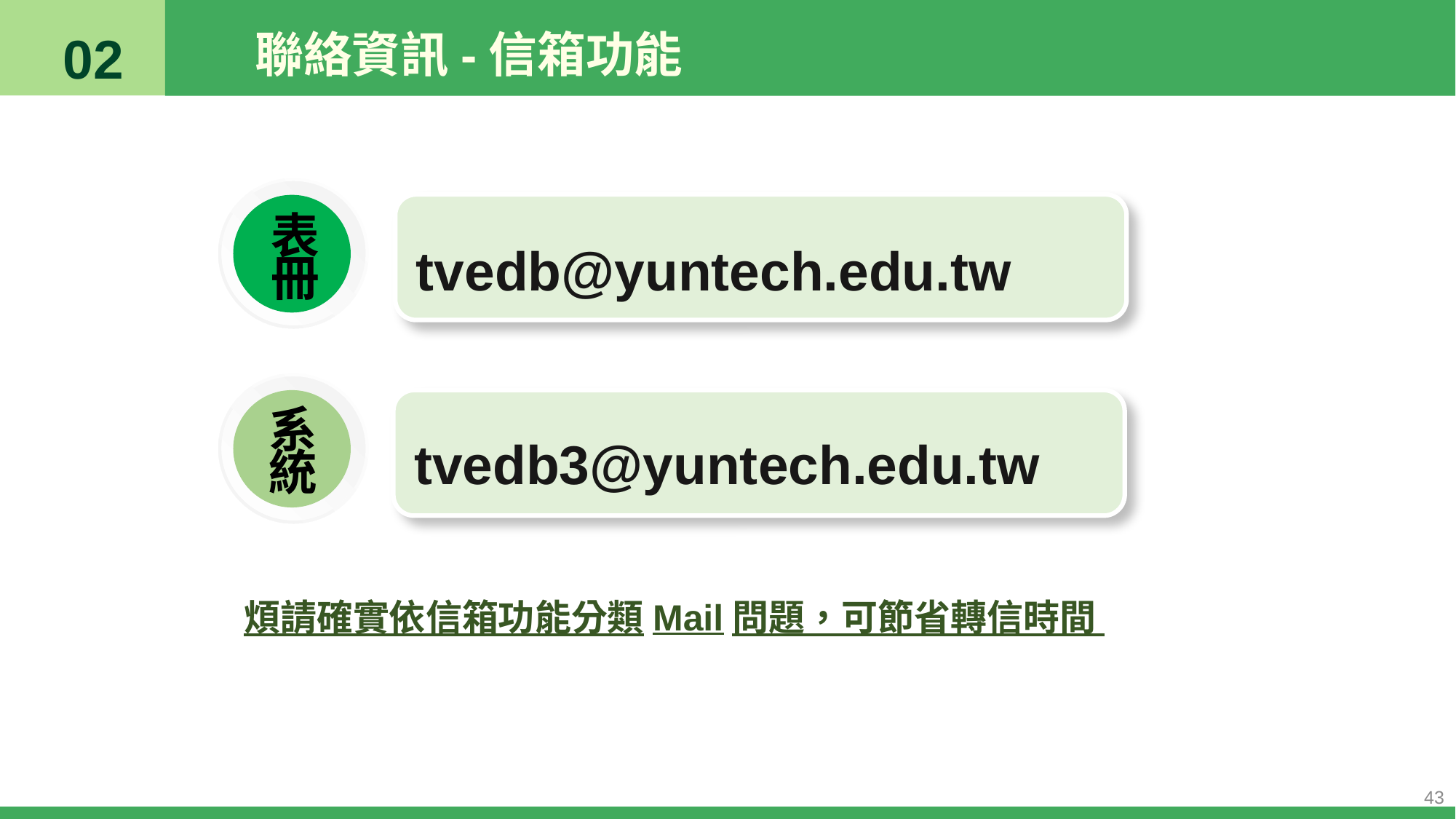

# 聯絡資訊-信箱功能
02

tvedb@yuntech.edu.tw
表
冊

tvedb3@yuntech.edu.tw
系統
煩請確實依信箱功能分類Mail問題，可節省轉信時間
43